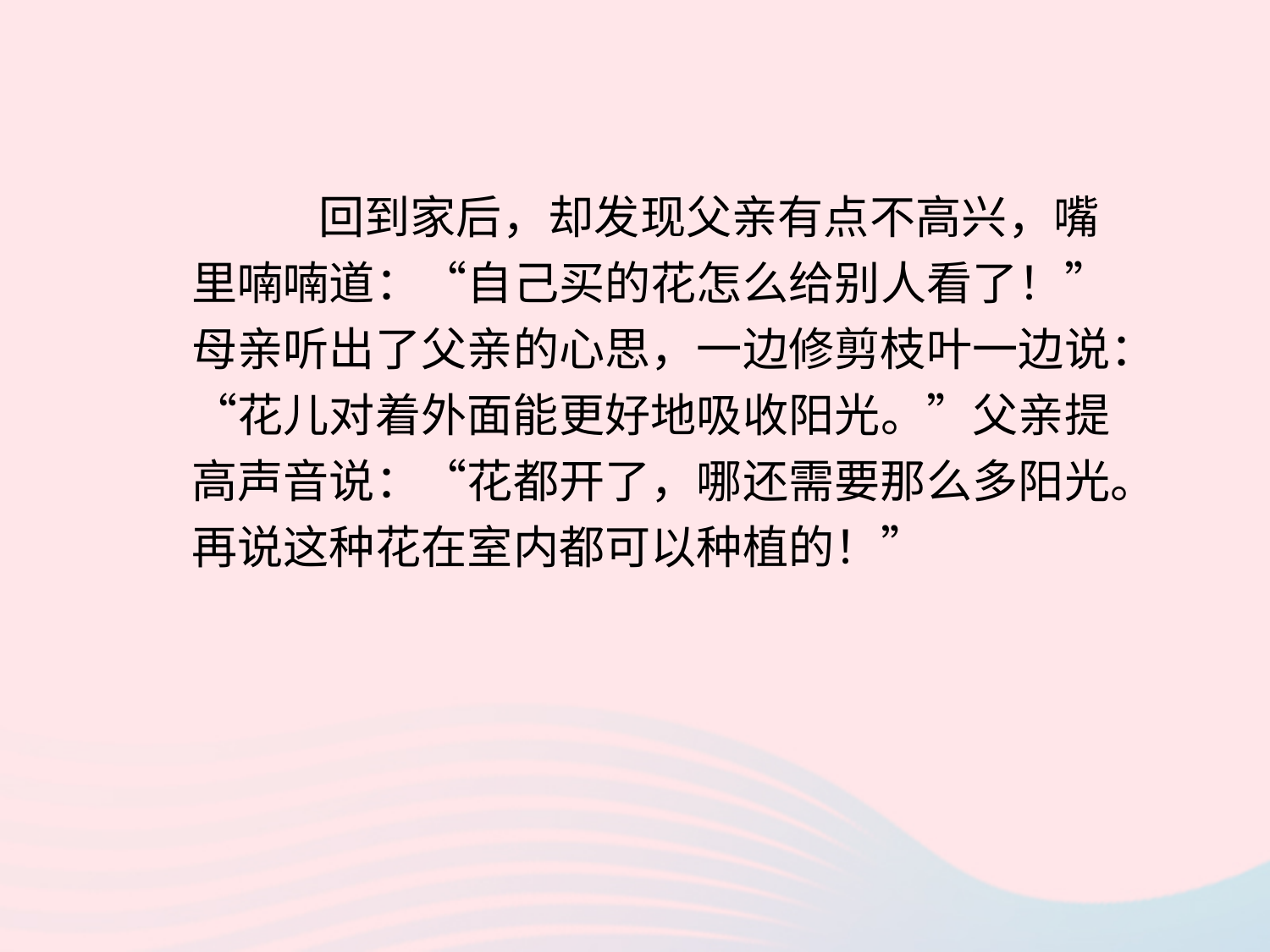

回到家后，却发现父亲有点不高兴，嘴里喃喃道：“自己买的花怎么给别人看了！”母亲听出了父亲的心思，一边修剪枝叶一边说：“花儿对着外面能更好地吸收阳光。”父亲提高声音说：“花都开了，哪还需要那么多阳光。再说这种花在室内都可以种植的！”